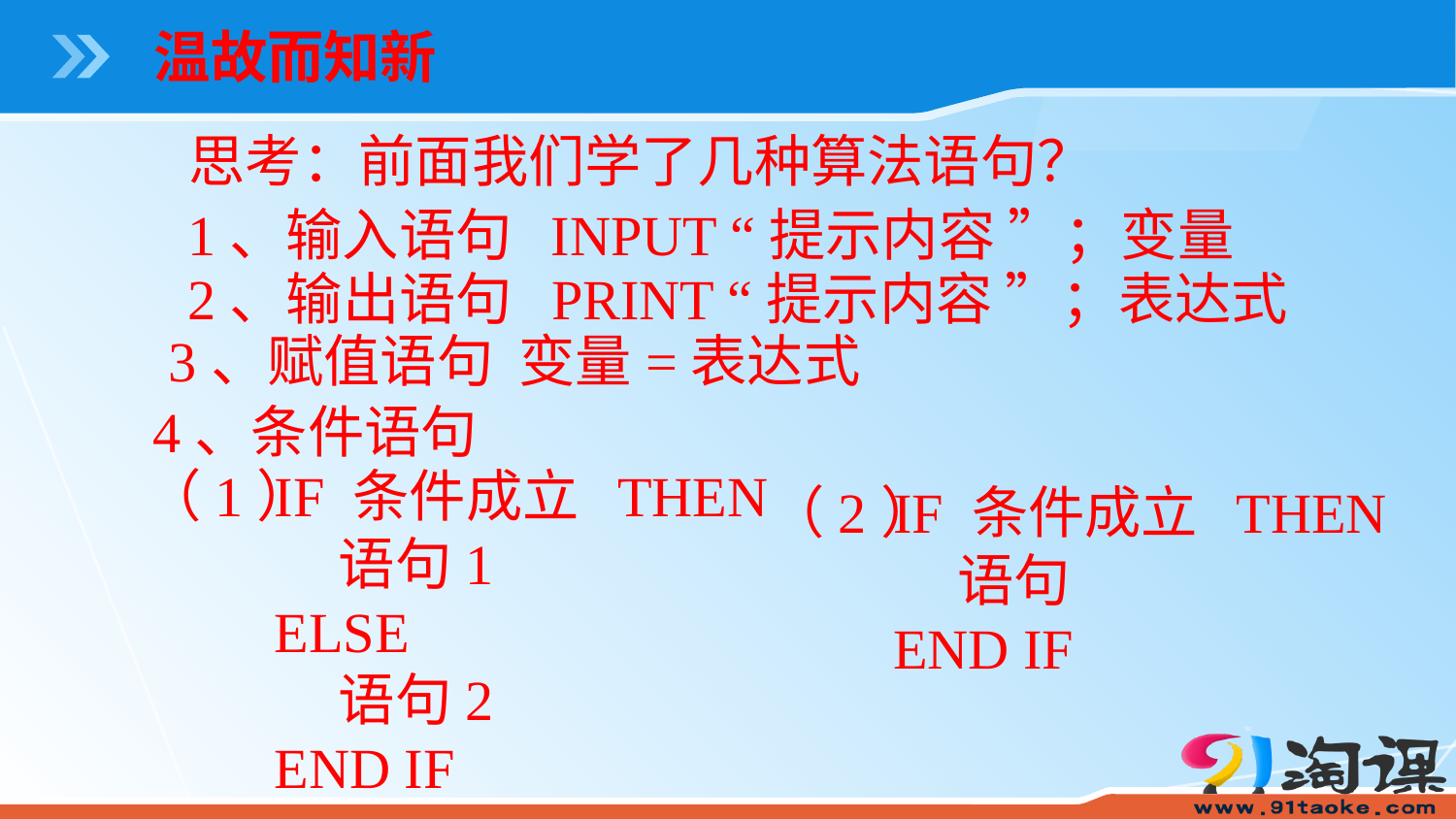

温故而知新
思考：前面我们学了几种算法语句？
1、输入语句  INPUT “提示内容 ”；变量
2、输出语句  PRINT “提示内容 ”；表达式
3、赋值语句  变量=表达式
4、条件语句
（1）
IF 条件成立  THEN
    语句1
ELSE
    语句2
END IF
（2）
IF 条件成立  THEN
    语句
END IF